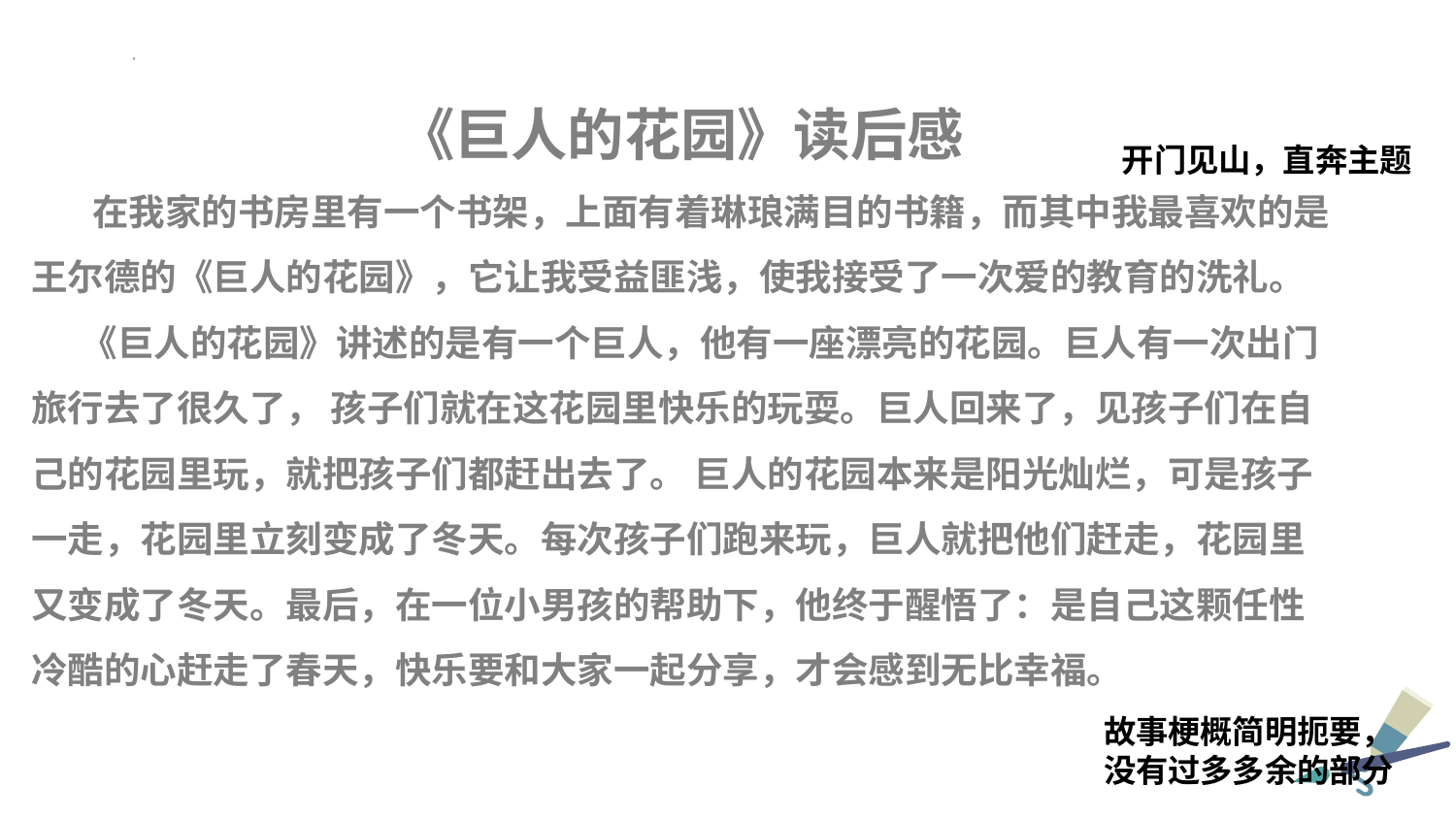

《巨人的花园》读后感
         在我家的书房里有一个书架，上面有着琳琅满目的书籍，而其中我最喜欢的是王尔德的《巨人的花园》，它让我受益匪浅，使我接受了一次爱的教育的洗礼。
     《巨人的花园》讲述的是有一个巨人，他有一座漂亮的花园。巨人有一次出门旅行去了很久了， 孩子们就在这花园里快乐的玩耍。巨人回来了，见孩子们在自己的花园里玩，就把孩子们都赶出去了。 巨人的花园本来是阳光灿烂，可是孩子一走，花园里立刻变成了冬天。每次孩子们跑来玩，巨人就把他们赶走，花园里又变成了冬天。最后，在一位小男孩的帮助下，他终于醒悟了：是自己这颗任性冷酷的心赶走了春天，快乐要和大家一起分享，才会感到无比幸福。
开门见山，直奔主题

故事梗概简明扼要，没有过多多余的部分